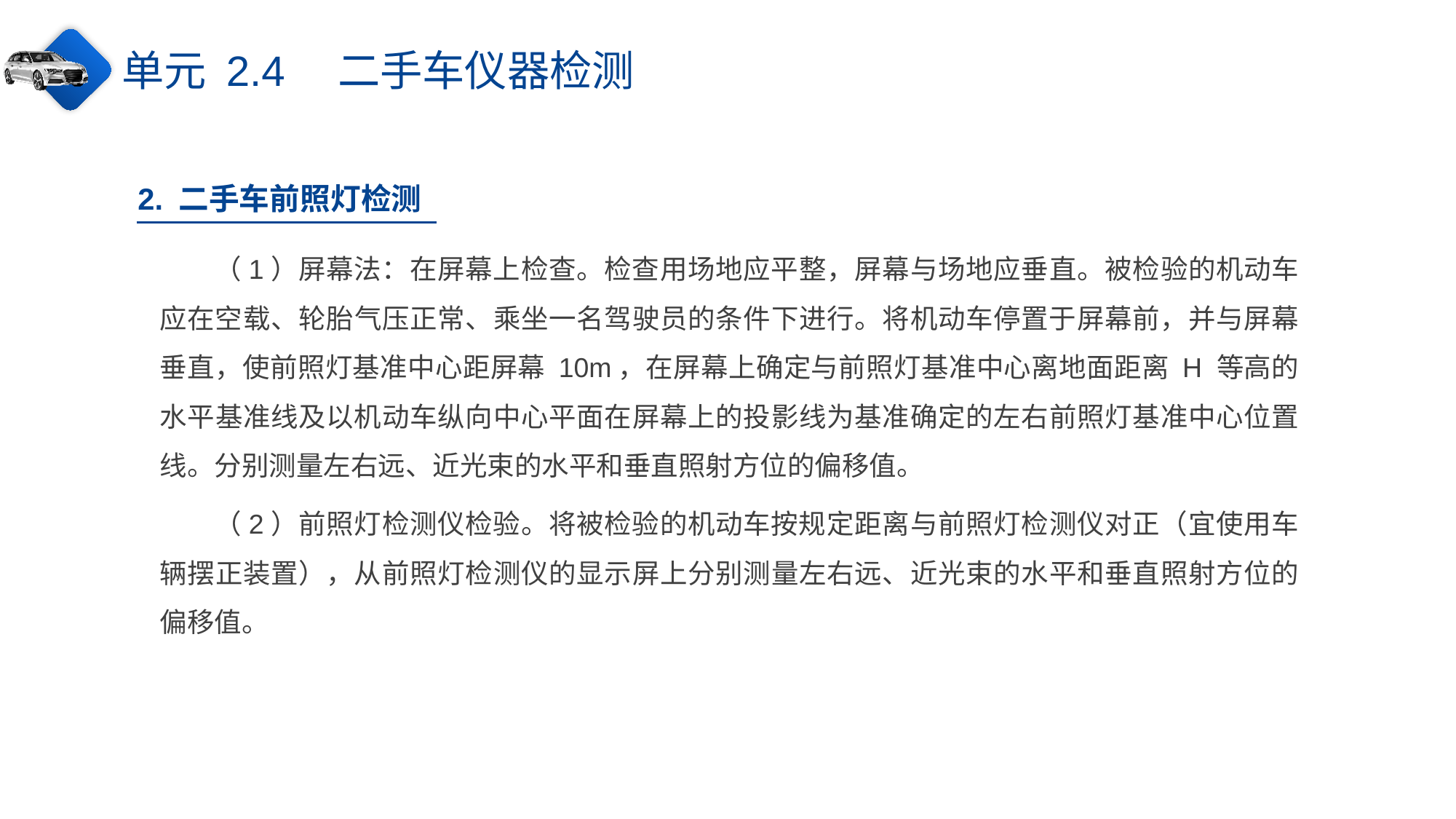

单元 2.4　二手车仪器检测
2. 二手车前照灯检测
（1）屏幕法：在屏幕上检查。检查用场地应平整，屏幕与场地应垂直。被检验的机动车应在空载、轮胎气压正常、乘坐一名驾驶员的条件下进行。将机动车停置于屏幕前，并与屏幕垂直，使前照灯基准中心距屏幕 10m，在屏幕上确定与前照灯基准中心离地面距离 H 等高的水平基准线及以机动车纵向中心平面在屏幕上的投影线为基准确定的左右前照灯基准中心位置线。分别测量左右远、近光束的水平和垂直照射方位的偏移值。
（2）前照灯检测仪检验。将被检验的机动车按规定距离与前照灯检测仪对正（宜使用车辆摆正装置），从前照灯检测仪的显示屏上分别测量左右远、近光束的水平和垂直照射方位的偏移值。